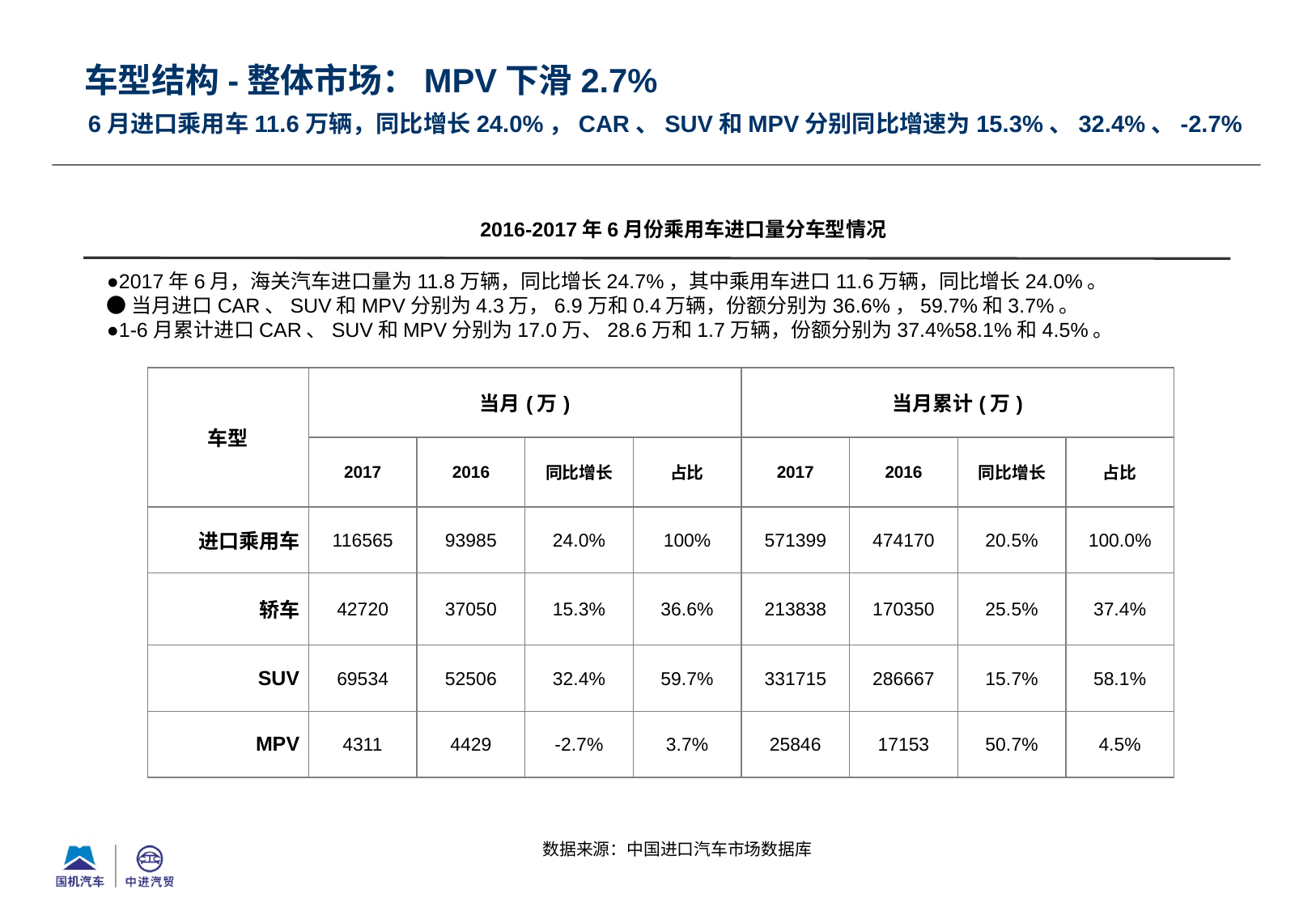

车型结构-整体市场：MPV下滑2.7%
# 6月进口乘用车11.6万辆，同比增长24.0%，CAR、suv和mpv分别同比增速为15.3%、32.4%、-2.7%
2016-2017年6月份乘用车进口量分车型情况

●2017年6月，海关汽车进口量为11.8万辆，同比增长24.7%，其中乘用车进口11.6万辆，同比增长24.0%。
●当月进口CAR、SUV和MPV分别为4.3万，6.9万和0.4万辆，份额分别为36.6%，59.7%和3.7%。
●1-6月累计进口CAR、SUV和MPV分别为17.0万、28.6万和1.7万辆，份额分别为37.4%58.1%和4.5%。
| 车型 | 当月(万) |  |  |  | 当月累计(万) |  |  |  |
| --- | --- | --- | --- | --- | --- | --- | --- | --- |
|  | 2017 | 2016 | 同比增长 | 占比 | 2017 | 2016 | 同比增长 | 占比 |
| 进口乘用车 | 116565 | 93985 | 24.0% | 100% | 571399 | 474170 | 20.5% | 100.0% |
| 轿车 | 42720 | 37050 | 15.3% | 36.6% | 213838 | 170350 | 25.5% | 37.4% |
| SUV | 69534 | 52506 | 32.4% | 59.7% | 331715 | 286667 | 15.7% | 58.1% |
| MPV | 4311 | 4429 | -2.7% | 3.7% | 25846 | 17153 | 50.7% | 4.5% |
数据来源：中国进口汽车市场数据库